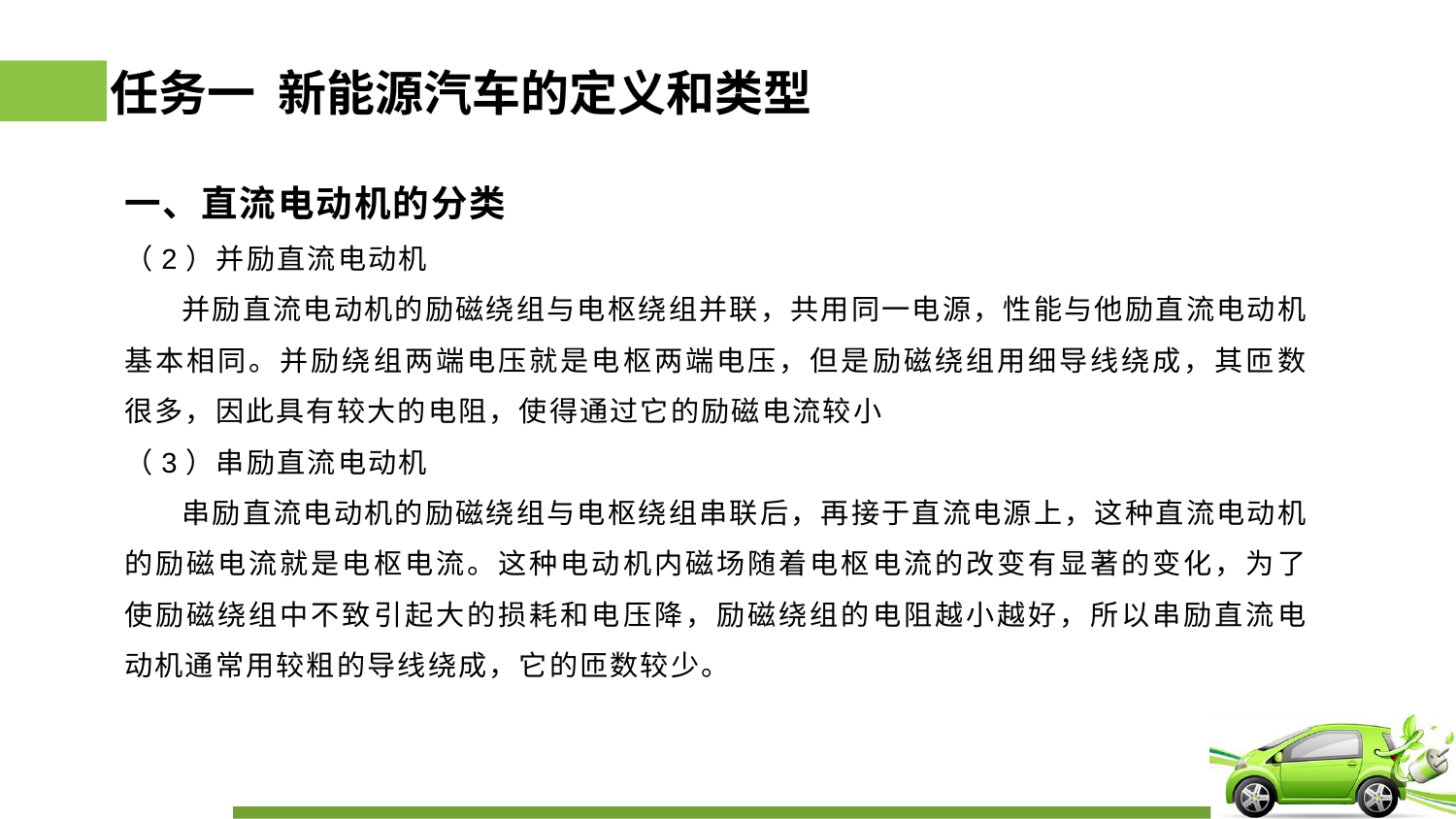

# 任务一  新能源汽车的定义和类型
一、直流电动机的分类
（2）并励直流电动机
      并励直流电动机的励磁绕组与电枢绕组并联，共用同一电源，性能与他励直流电动机基本相同。并励绕组两端电压就是电枢两端电压，但是励磁绕组用细导线绕成，其匝数很多，因此具有较大的电阻，使得通过它的励磁电流较小
（3）串励直流电动机
      串励直流电动机的励磁绕组与电枢绕组串联后，再接于直流电源上，这种直流电动机的励磁电流就是电枢电流。这种电动机内磁场随着电枢电流的改变有显著的变化，为了使励磁绕组中不致引起大的损耗和电压降，励磁绕组的电阻越小越好，所以串励直流电动机通常用较粗的导线绕成，它的匝数较少。